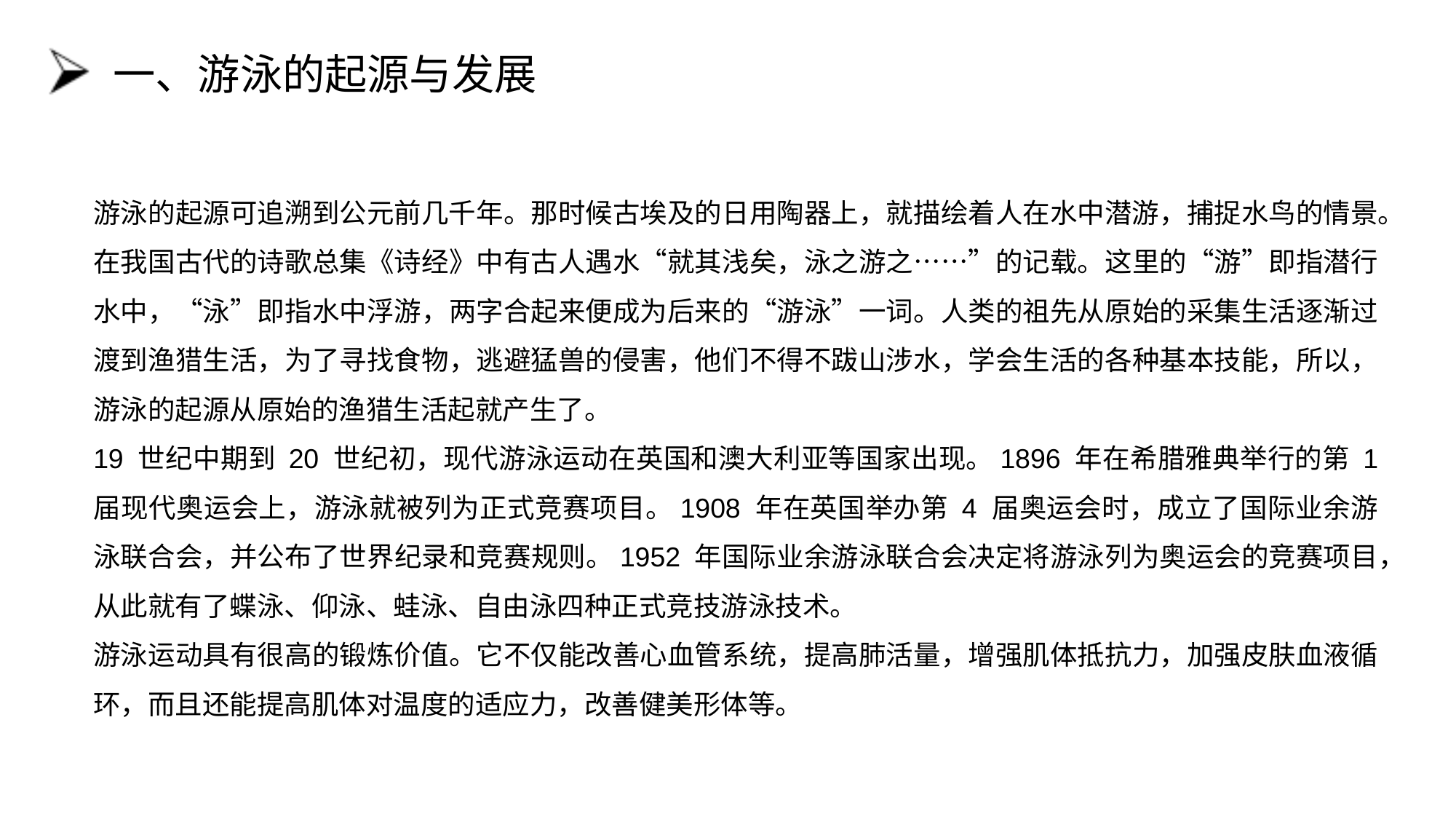

# 一、游泳的起源与发展
游泳的起源可追溯到公元前几千年。那时候古埃及的日用陶器上，就描绘着人在水中潜游，捕捉水鸟的情景。在我国古代的诗歌总集《诗经》中有古人遇水“就其浅矣，泳之游之……”的记载。这里的“游”即指潜行水中，“泳”即指水中浮游，两字合起来便成为后来的“游泳”一词。人类的祖先从原始的采集生活逐渐过渡到渔猎生活，为了寻找食物，逃避猛兽的侵害，他们不得不跋山涉水，学会生活的各种基本技能，所以，游泳的起源从原始的渔猎生活起就产生了。
19 世纪中期到 20 世纪初，现代游泳运动在英国和澳大利亚等国家出现。1896 年在希腊雅典举行的第 1 届现代奥运会上，游泳就被列为正式竞赛项目。1908 年在英国举办第 4 届奥运会时，成立了国际业余游泳联合会，并公布了世界纪录和竞赛规则。1952 年国际业余游泳联合会决定将游泳列为奥运会的竞赛项目，从此就有了蝶泳、仰泳、蛙泳、自由泳四种正式竞技游泳技术。
游泳运动具有很高的锻炼价值。它不仅能改善心血管系统，提高肺活量，增强肌体抵抗力，加强皮肤血液循环，而且还能提高肌体对温度的适应力，改善健美形体等。